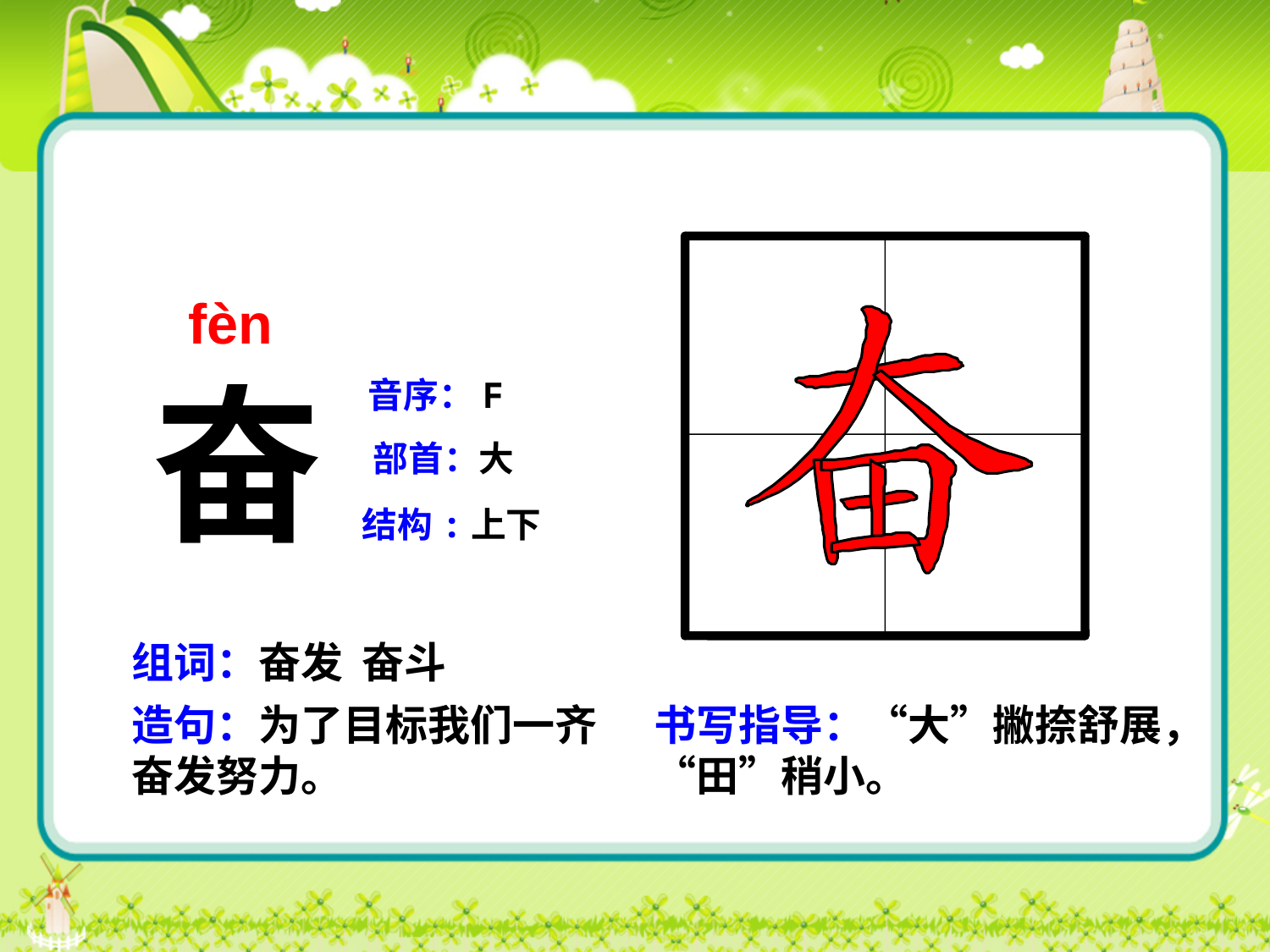

fèn

奋

音序：F

部首：大

结构:上下

组词：奋发  奋斗
造句：为了目标我们一齐奋发努力。
书写指导：“大”撇捺舒展，“田”稍小。